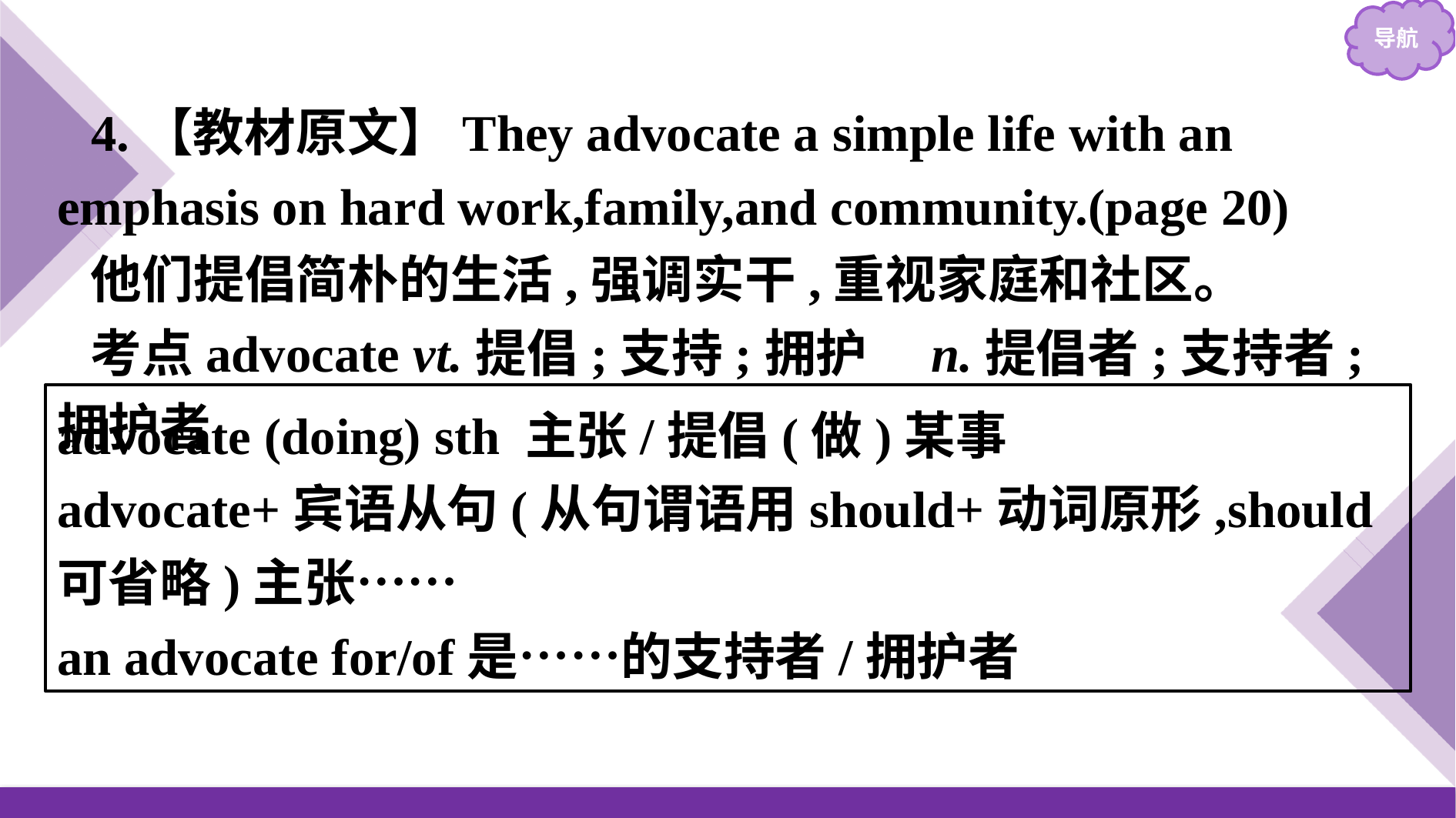

4.【教材原文】They advocate a simple life with an emphasis on hard work,family,and community.(page 20)
他们提倡简朴的生活,强调实干,重视家庭和社区。
考点advocate vt.提倡;支持;拥护　n.提倡者;支持者;拥护者
advocate (doing) sth 主张/提倡(做)某事
advocate+宾语从句(从句谓语用should+动词原形,should可省略)主张……
an advocate for/of是……的支持者/拥护者